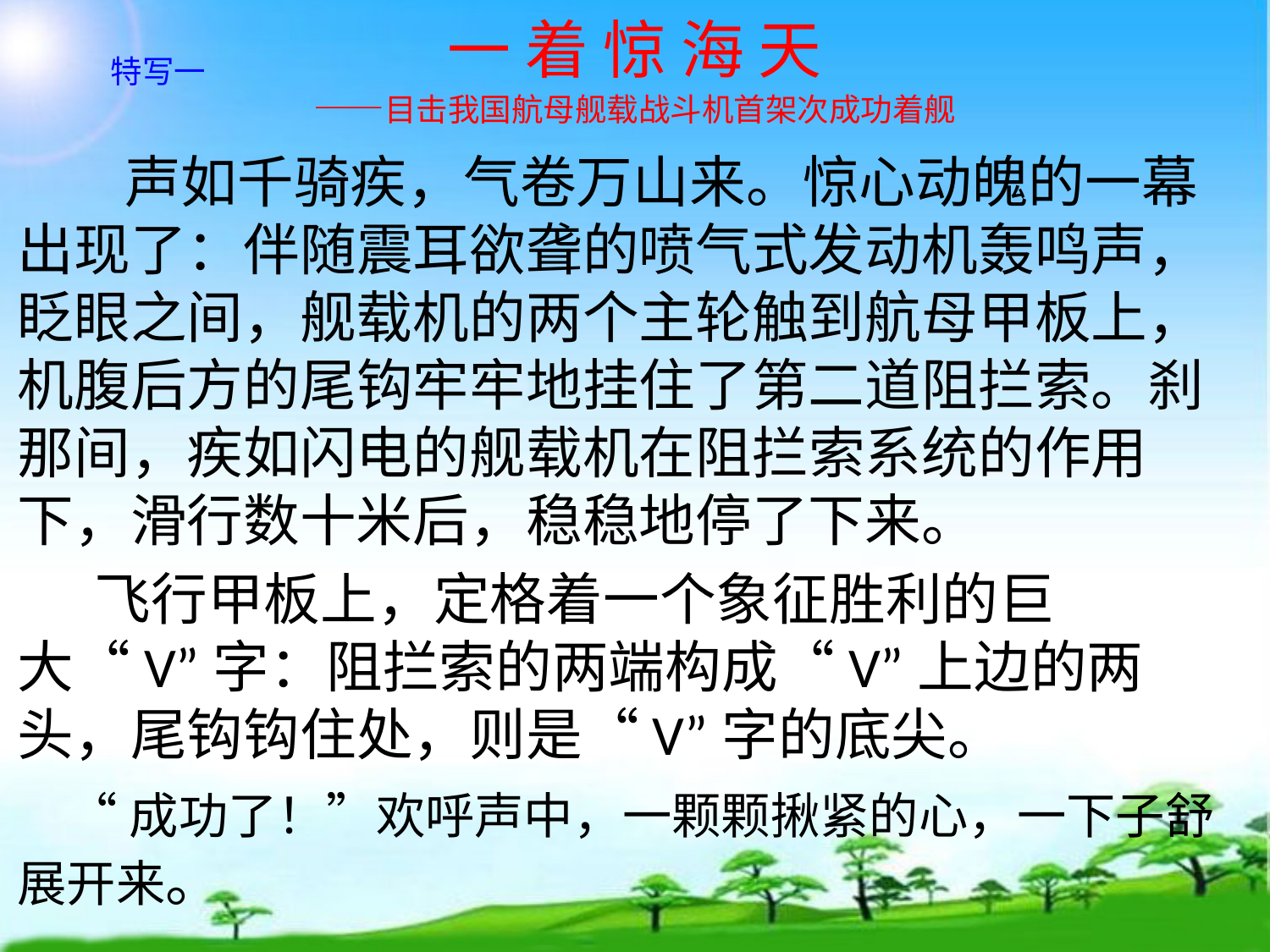

# 一 着 惊 海 天 ——目击我国航母舰载战斗机首架次成功着舰
特写一
         声如千骑疾，气卷万山来。惊心动魄的一幕出现了：伴随震耳欲聋的喷气式发动机轰鸣声，眨眼之间，舰载机的两个主轮触到航母甲板上，机腹后方的尾钩牢牢地挂住了第二道阻拦索。刹那间，疾如闪电的舰载机在阻拦索系统的作用下，滑行数十米后，稳稳地停了下来。
     飞行甲板上，定格着一个象征胜利的巨大“V”字：阻拦索的两端构成“V”上边的两头，尾钩钩住处，则是“V”字的底尖。
    “成功了！”欢呼声中，一颗颗揪紧的心，一下子舒展开来。